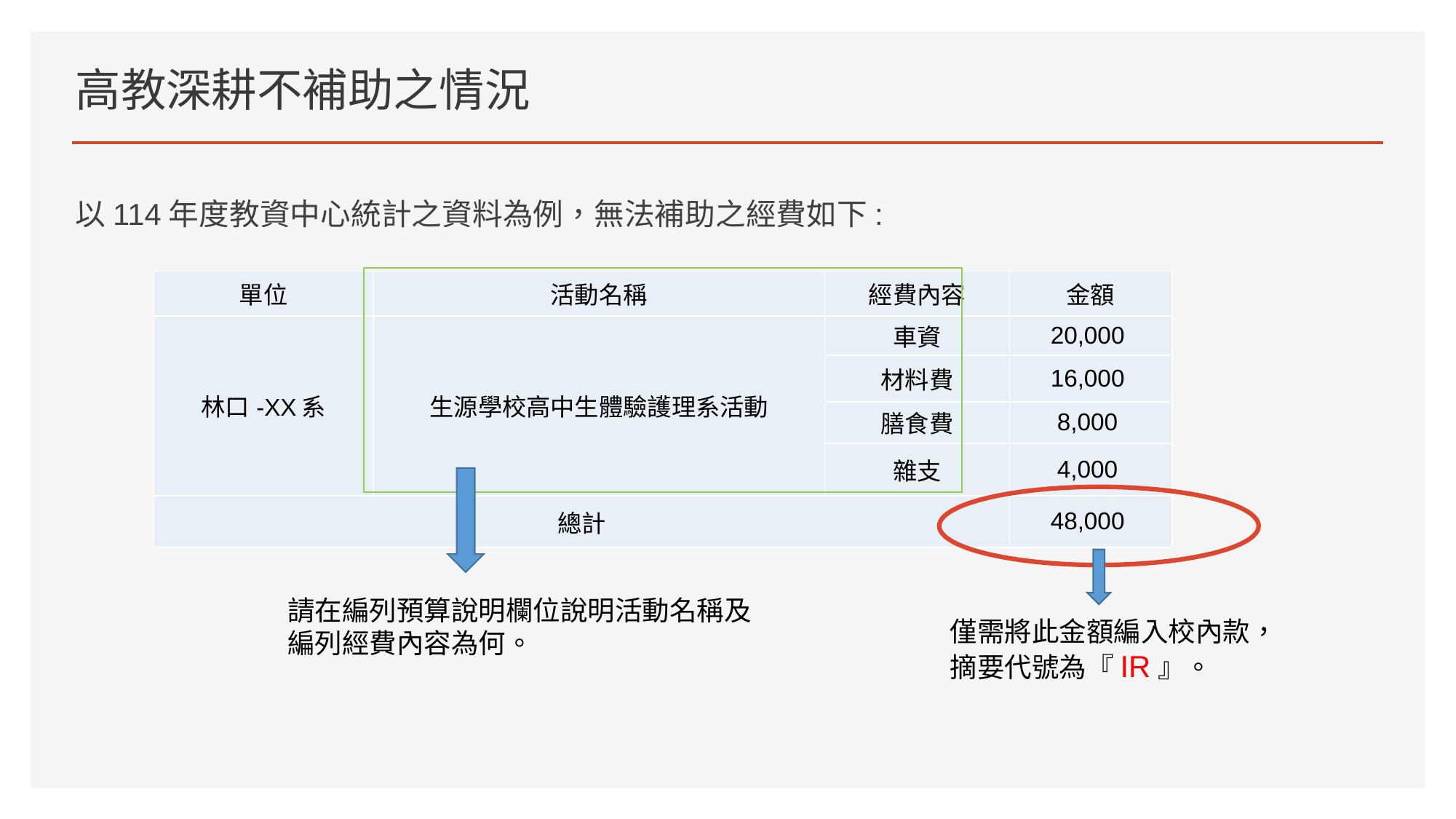

高教深耕不補助之情況
以114年度教資中心統計之資料為例，無法補助之經費如下:

| 單位 | 活動名稱 | 經費內容 | 金額 |
| --- | --- | --- | --- |
| 林口-XX系 | 生源學校高中生體驗護理系活動 | 車資 | 20,000 |
|  |  | 材料費 | 16,000 |
|  |  | 膳食費 | 8,000 |
|  |  | 雜支 | 4,000 |
| 總計 |  |  | 48,000 |

請在編列預算說明欄位說明活動名稱及編列經費內容為何。
僅需將此金額編入校內款，摘要代號為『IR』。